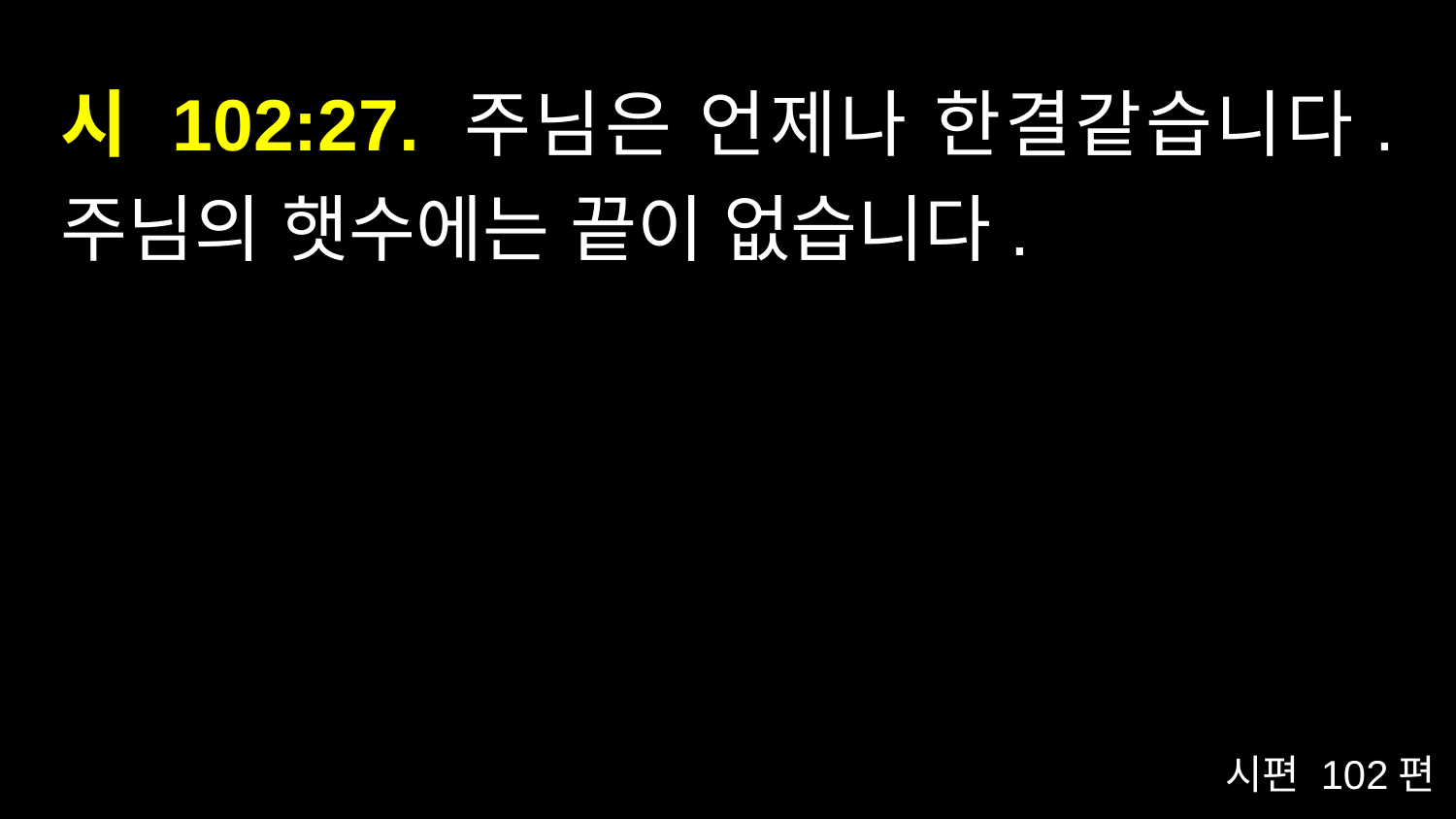

# 시 102:27. 주님은 언제나 한결같습니다. 주님의 햇수에는 끝이 없습니다.
시편 102편